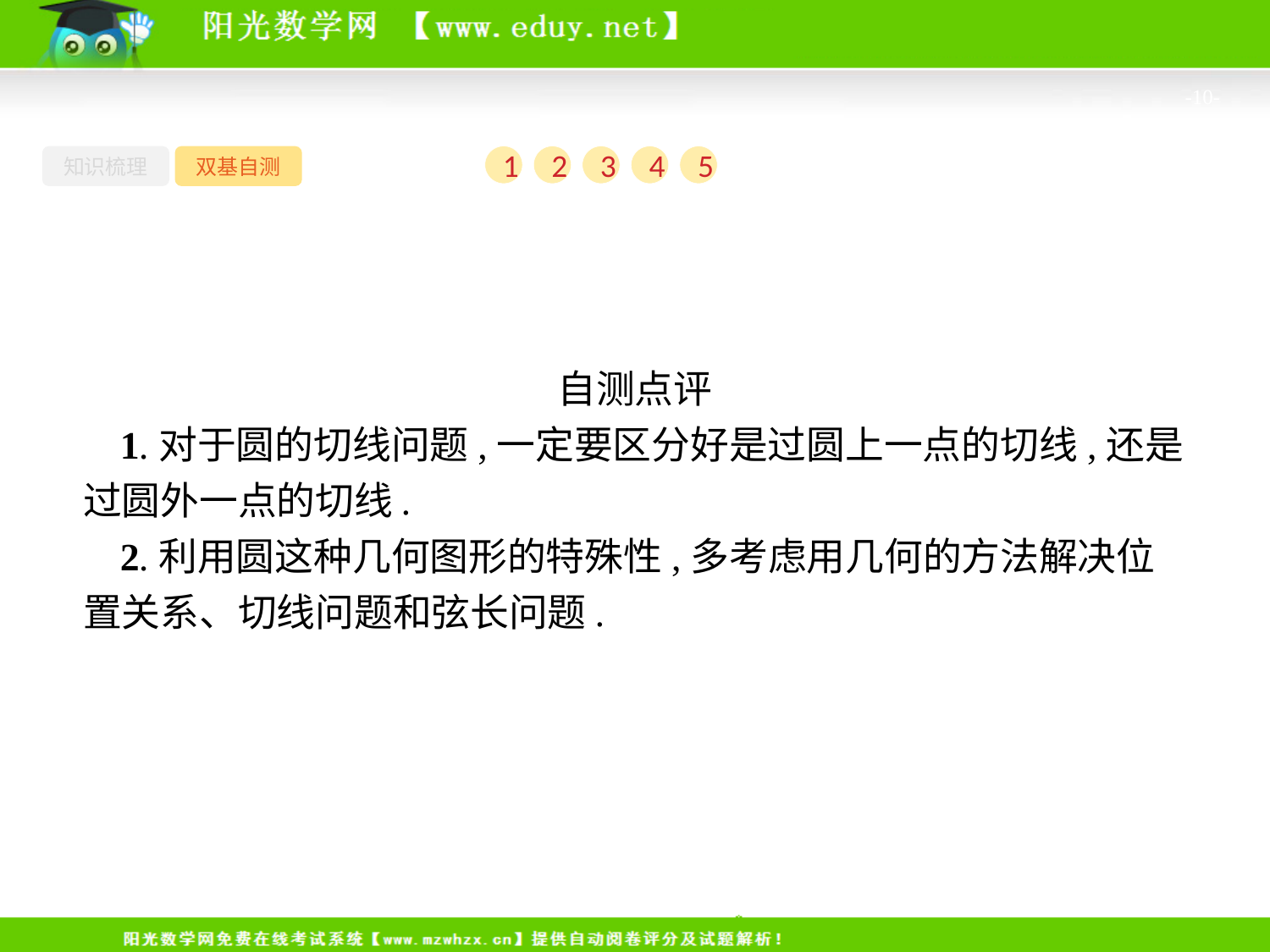

-10-
知识梳理
双基自测
1
2
3
4
5
自测点评
1.对于圆的切线问题,一定要区分好是过圆上一点的切线,还是过圆外一点的切线.
2.利用圆这种几何图形的特殊性,多考虑用几何的方法解决位置关系、切线问题和弦长问题.